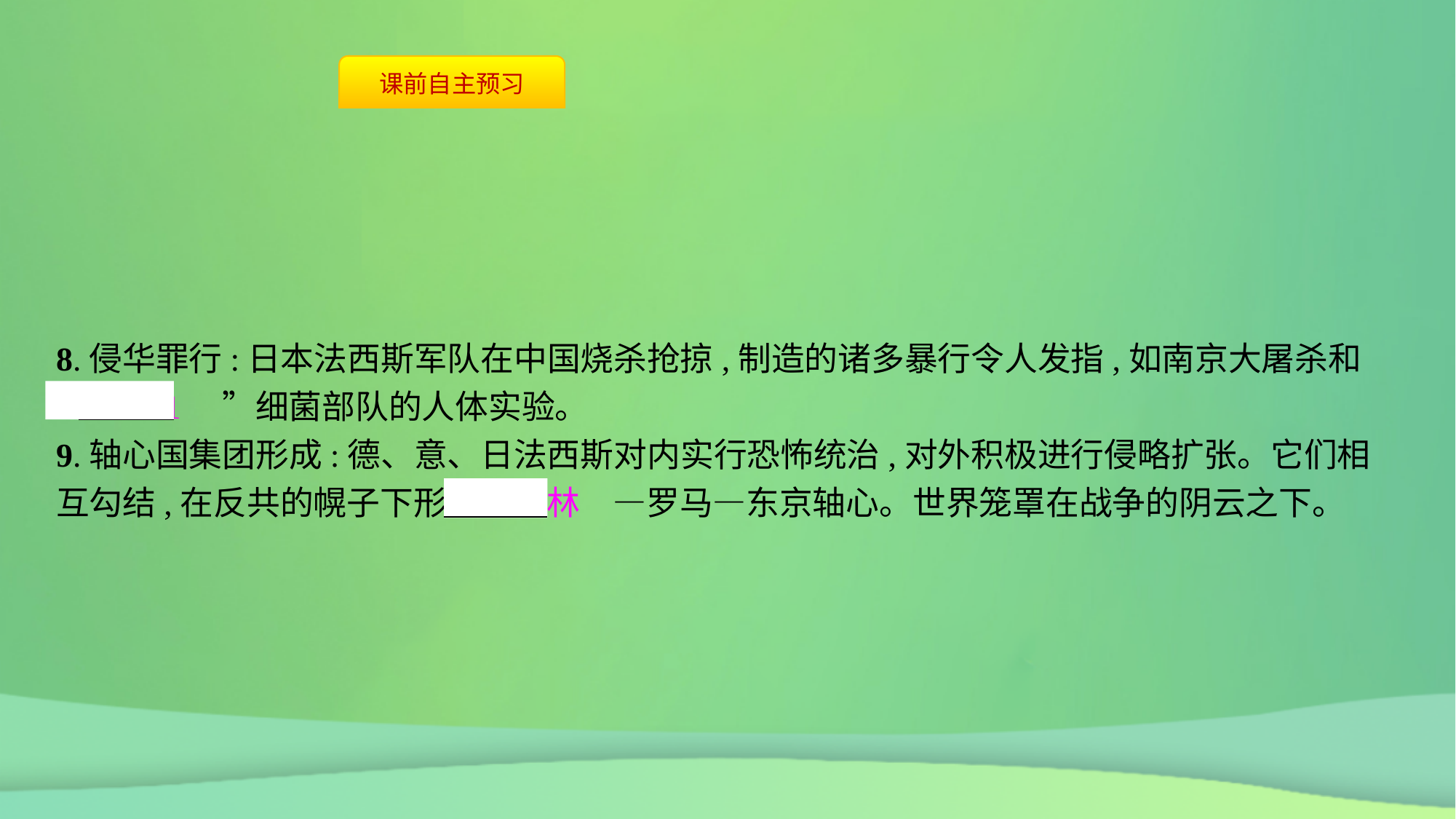

8.侵华罪行:日本法西斯军队在中国烧杀抢掠,制造的诸多暴行令人发指,如南京大屠杀和“　731　”细菌部队的人体实验。
9.轴心国集团形成:德、意、日法西斯对内实行恐怖统治,对外积极进行侵略扩张。它们相互勾结,在反共的幌子下形成　柏林　—罗马—东京轴心。世界笼罩在战争的阴云之下。